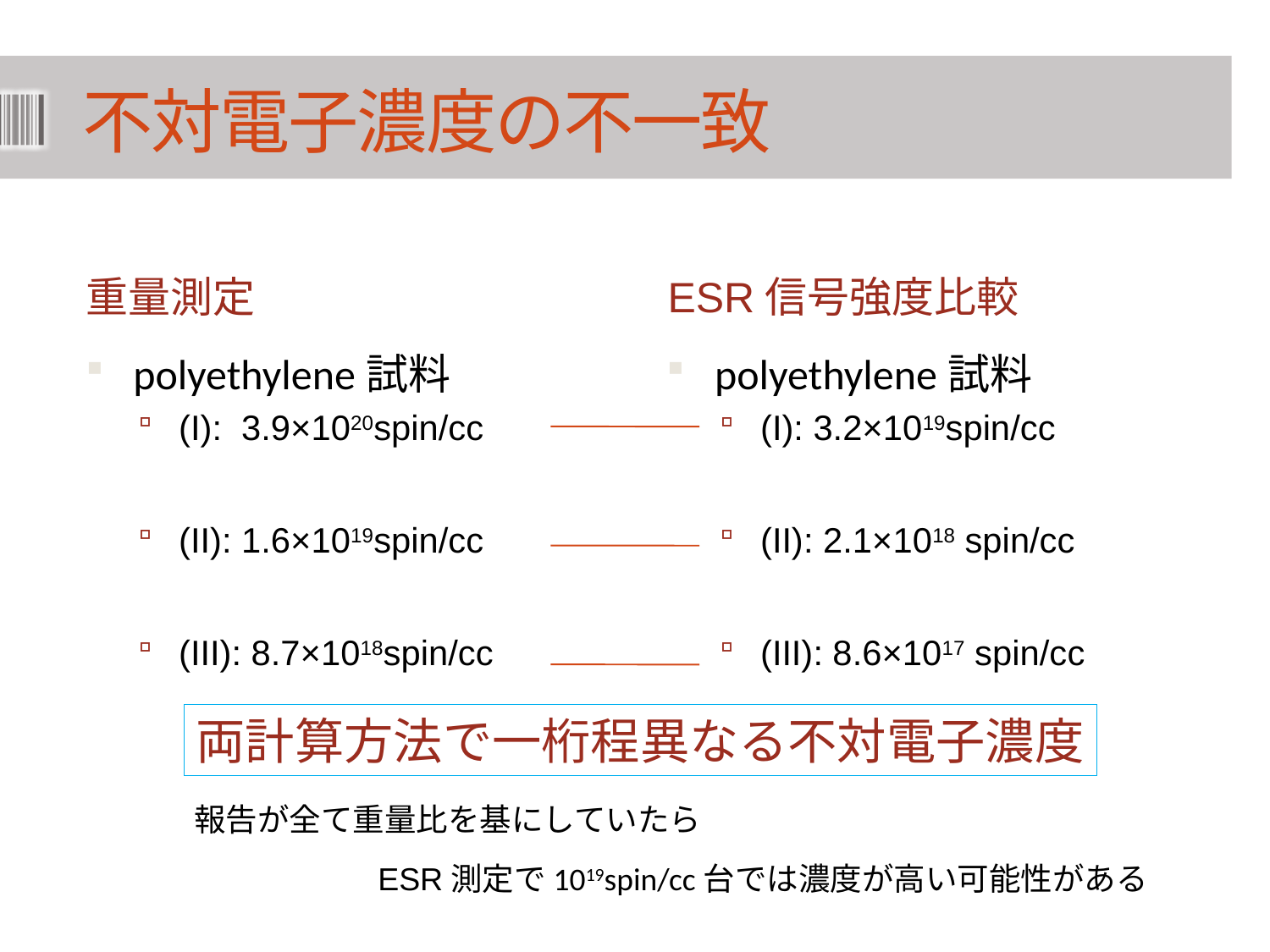

# 不対電子濃度の不一致
重量測定
ESR信号強度比較
polyethylene試料
(I):  3.9×1020spin/cc

(II): 1.6×1019spin/cc

(III): 8.7×1018spin/cc

polyethylene試料
(I): 3.2×1019spin/cc

(II): 2.1×1018 spin/cc

(III): 8.6×1017 spin/cc
両計算方法で一桁程異なる不対電子濃度
報告が全て重量比を基にしていたら
ESR測定で1019spin/cc台では濃度が高い可能性がある